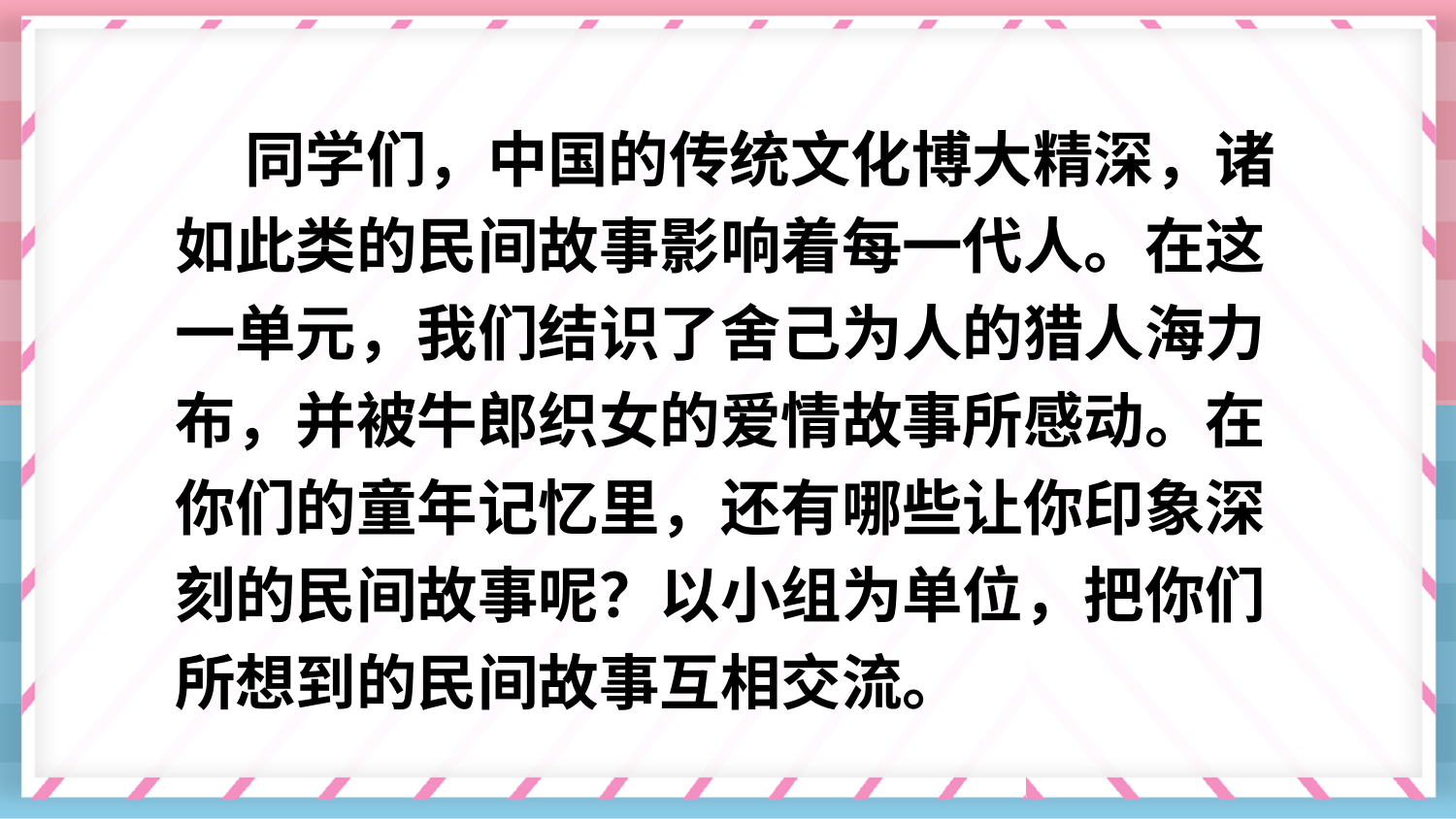

同学们，中国的传统文化博大精深，诸如此类的民间故事影响着每一代人。在这一单元，我们结识了舍己为人的猎人海力布，并被牛郎织女的爱情故事所感动。在你们的童年记忆里，还有哪些让你印象深刻的民间故事呢？以小组为单位，把你们所想到的民间故事互相交流。